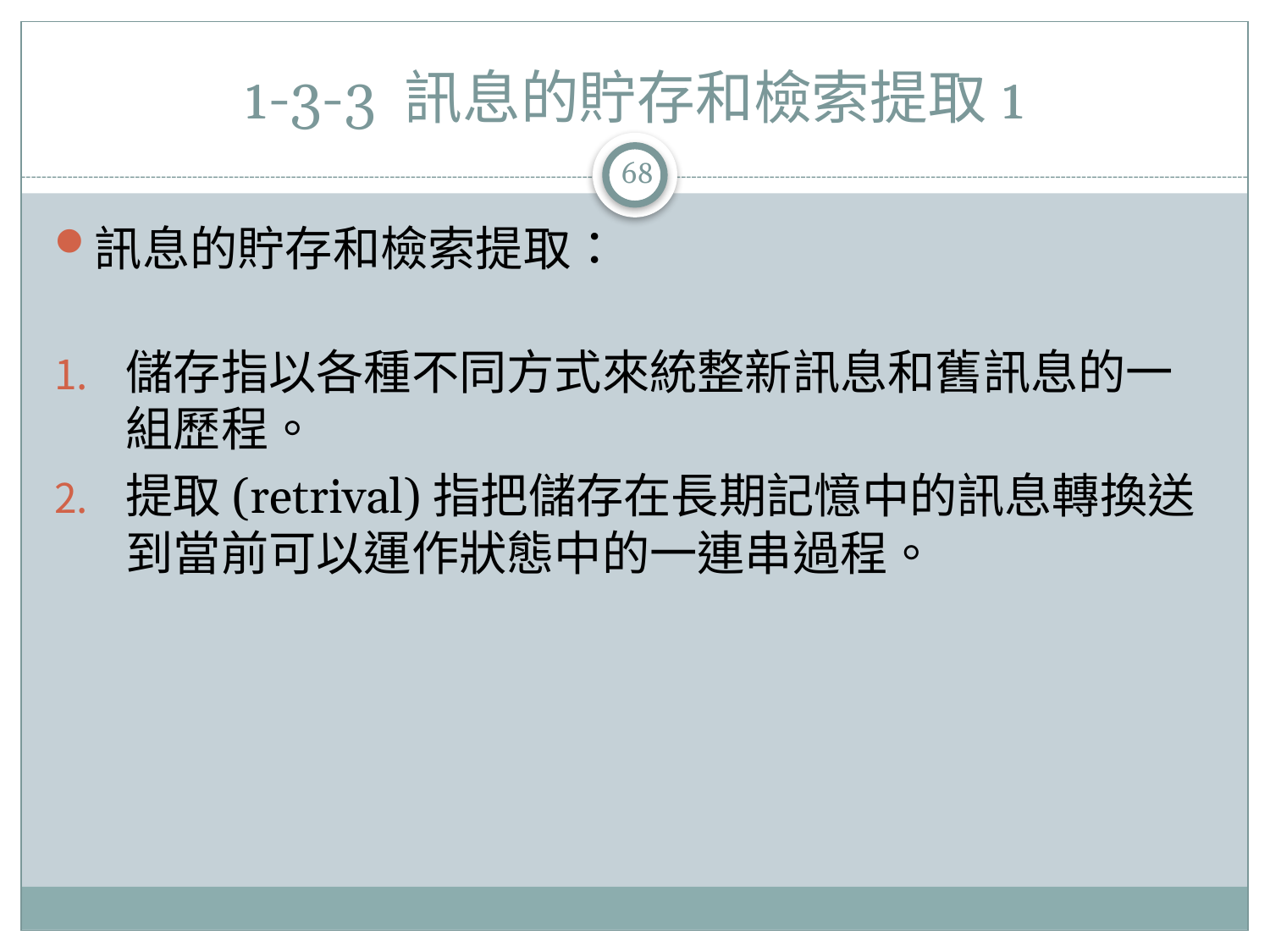

# 1-3-3 訊息的貯存和檢索提取1
68
訊息的貯存和檢索提取：
儲存指以各種不同方式來統整新訊息和舊訊息的一組歷程。
提取(retrival)指把儲存在長期記憶中的訊息轉換送到當前可以運作狀態中的一連串過程。